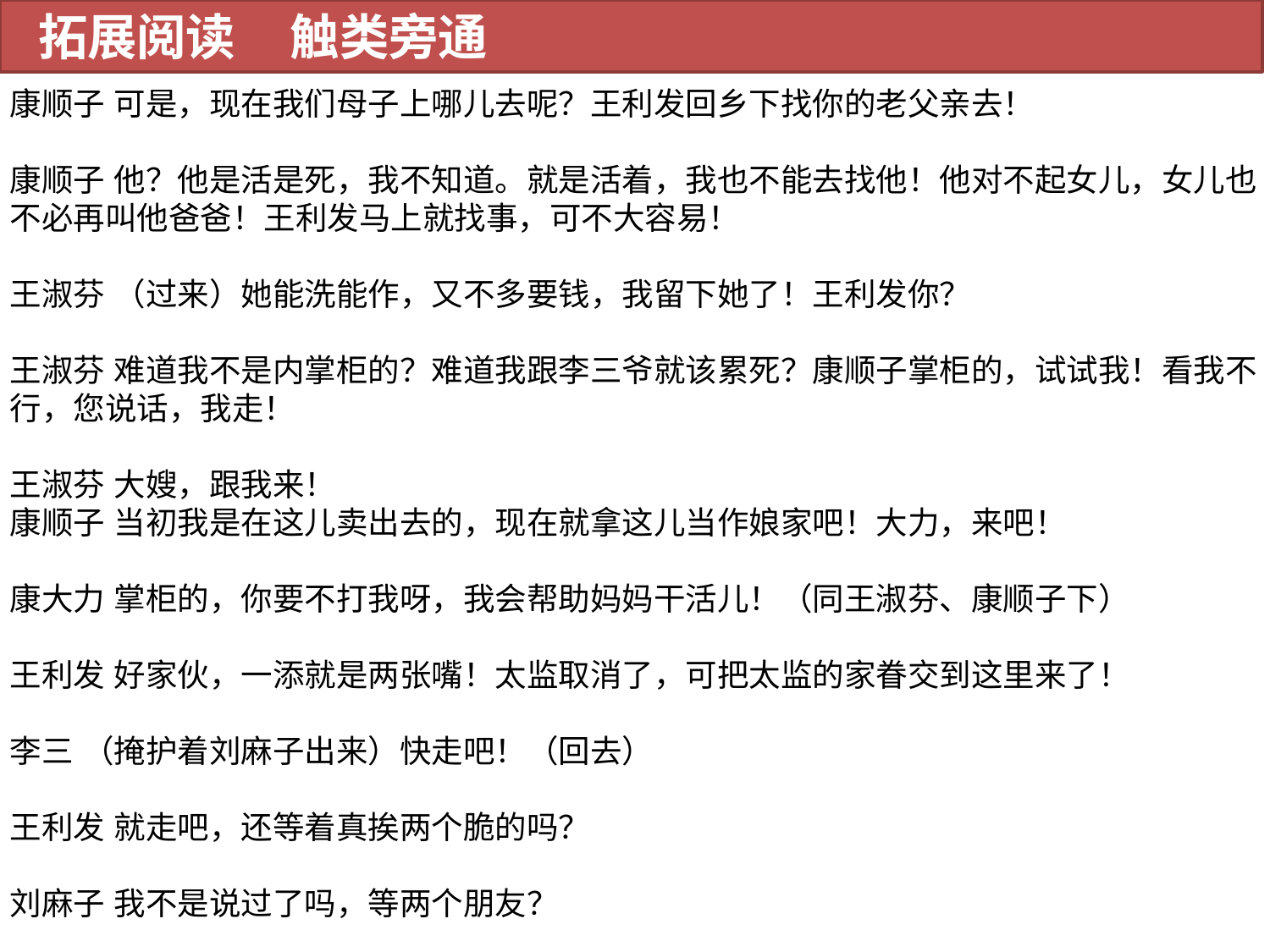

拓展阅读    触类旁通
康顺子 可是，现在我们母子上哪儿去呢？王利发回乡下找你的老父亲去！

康顺子 他？他是活是死，我不知道。就是活着，我也不能去找他！他对不起女儿，女儿也不必再叫他爸爸！王利发马上就找事，可不大容易！

王淑芬 （过来）她能洗能作，又不多要钱，我留下她了！王利发你？

王淑芬 难道我不是内掌柜的？难道我跟李三爷就该累死？康顺子掌柜的，试试我！看我不行，您说话，我走！

王淑芬 大嫂，跟我来！
康顺子 当初我是在这儿卖出去的，现在就拿这儿当作娘家吧！大力，来吧！

康大力 掌柜的，你要不打我呀，我会帮助妈妈干活儿！（同王淑芬、康顺子下）

王利发 好家伙，一添就是两张嘴！太监取消了，可把太监的家眷交到这里来了！

李三 （掩护着刘麻子出来）快走吧！（回去）

王利发 就走吧，还等着真挨两个脆的吗？

刘麻子 我不是说过了吗，等两个朋友？